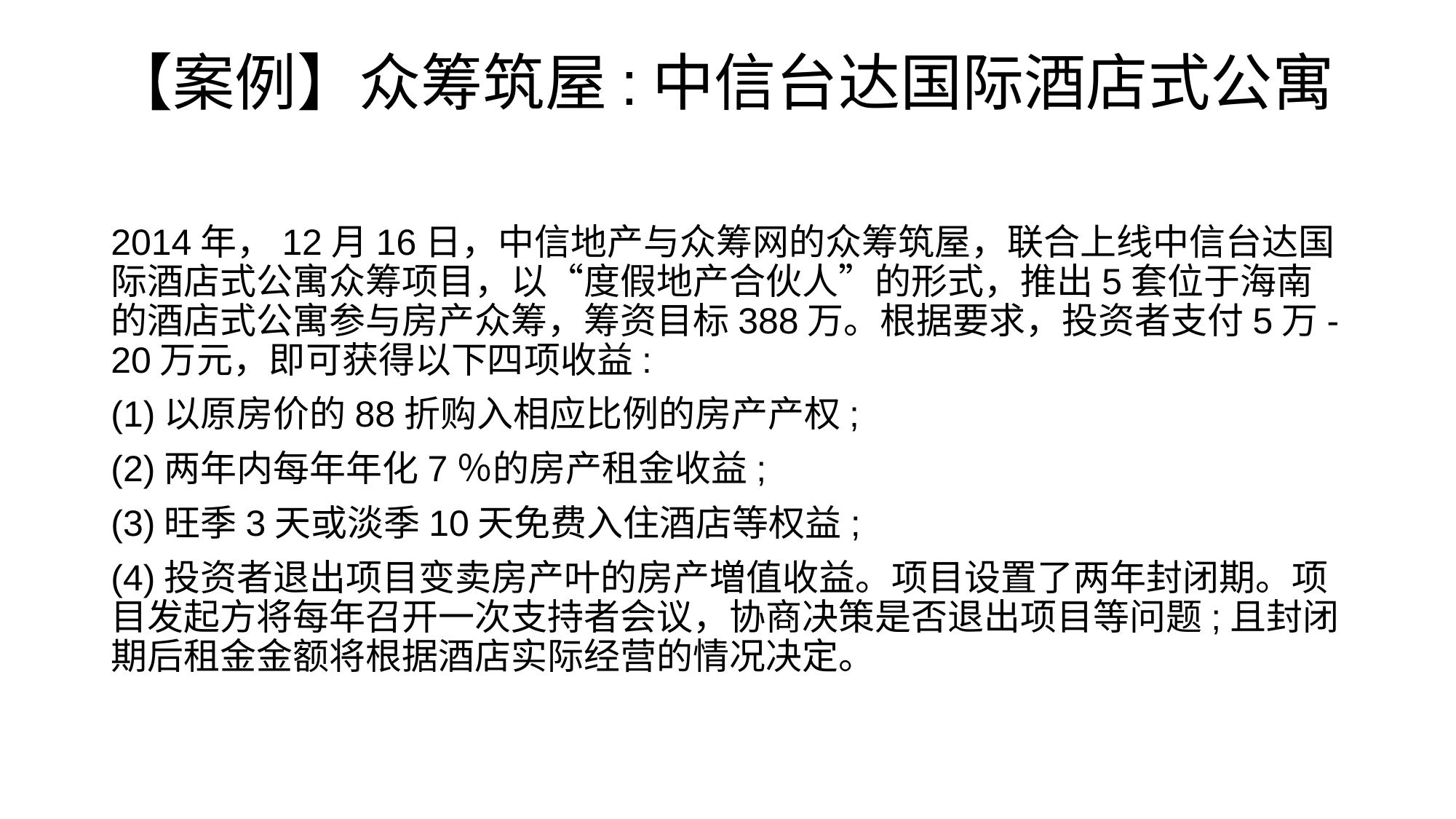

# 【案例】众筹筑屋:中信台达国际酒店式公寓
2014年，12月16日，中信地产与众筹网的众筹筑屋，联合上线中信台达国际酒店式公寓众筹项目，以“度假地产合伙人”的形式，推出5套位于海南的酒店式公寓参与房产众筹，筹资目标388万。根据要求，投资者支付5万-20万元，即可获得以下四项收益:
(1)以原房价的88折购入相应比例的房产产权;
(2)两年内每年年化7％的房产租金收益;
(3)旺季3天或淡季10天免费入住酒店等权益;
(4)投资者退出项目变卖房产叶的房产増值收益。项目设置了两年封闭期。项目发起方将每年召开一次支持者会议，协商决策是否退出项目等问题;且封闭期后租金金额将根据酒店实际经营的情况决定。